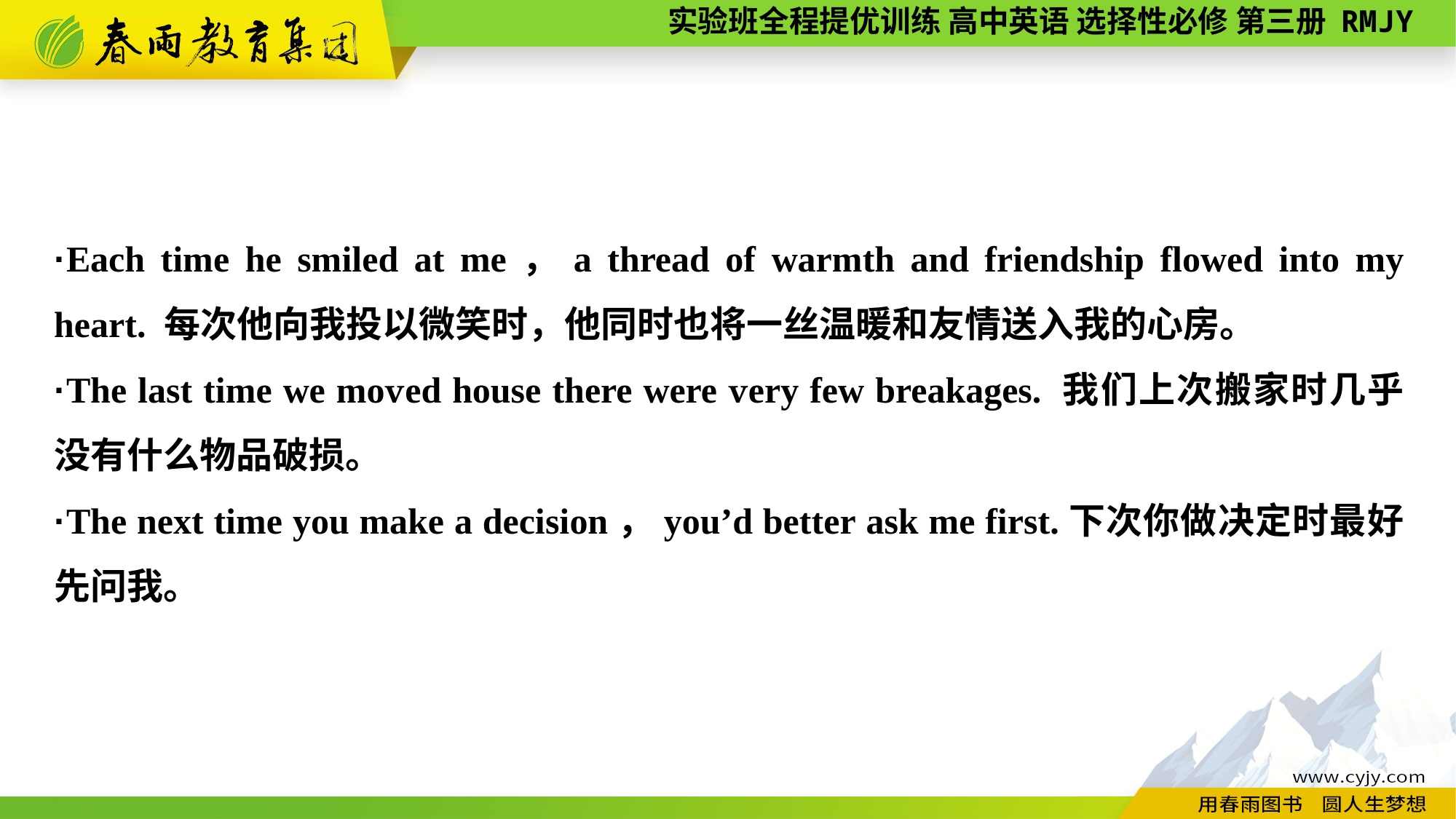

·Each time he smiled at me，a thread of warmth and friendship flowed into my heart. 每次他向我投以微笑时，他同时也将一丝温暖和友情送入我的心房。
·The last time we moved house there were very few breakages. 我们上次搬家时几乎没有什么物品破损。
·The next time you make a decision，you’d better ask me first.下次你做决定时最好先问我。